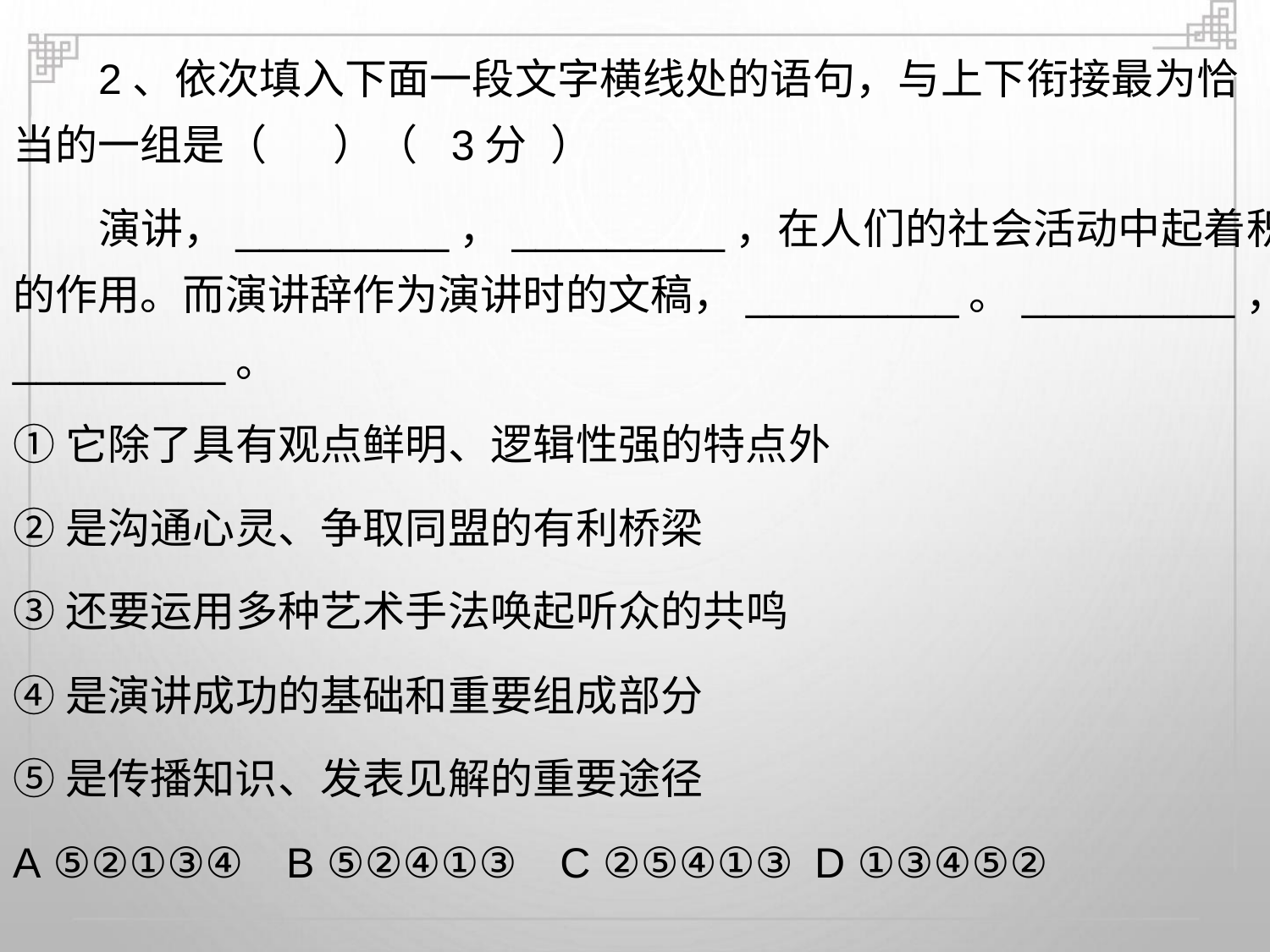

2、依次填入下面一段文字横线处的语句，与上下衔接最为恰
当的一组是（ ）（ 3分 ）
演讲，_________，_________，在人们的社会活动中起着积极
的作用。而演讲辞作为演讲时的文稿，_________。_________，
_________。
①它除了具有观点鲜明、逻辑性强的特点外
②是沟通心灵、争取同盟的有利桥梁
③还要运用多种艺术手法唤起听众的共鸣
④是演讲成功的基础和重要组成部分
⑤是传播知识、发表见解的重要途径
A ⑤②①③④ B ⑤②④①③ C ②⑤④①③ D ①③④⑤②